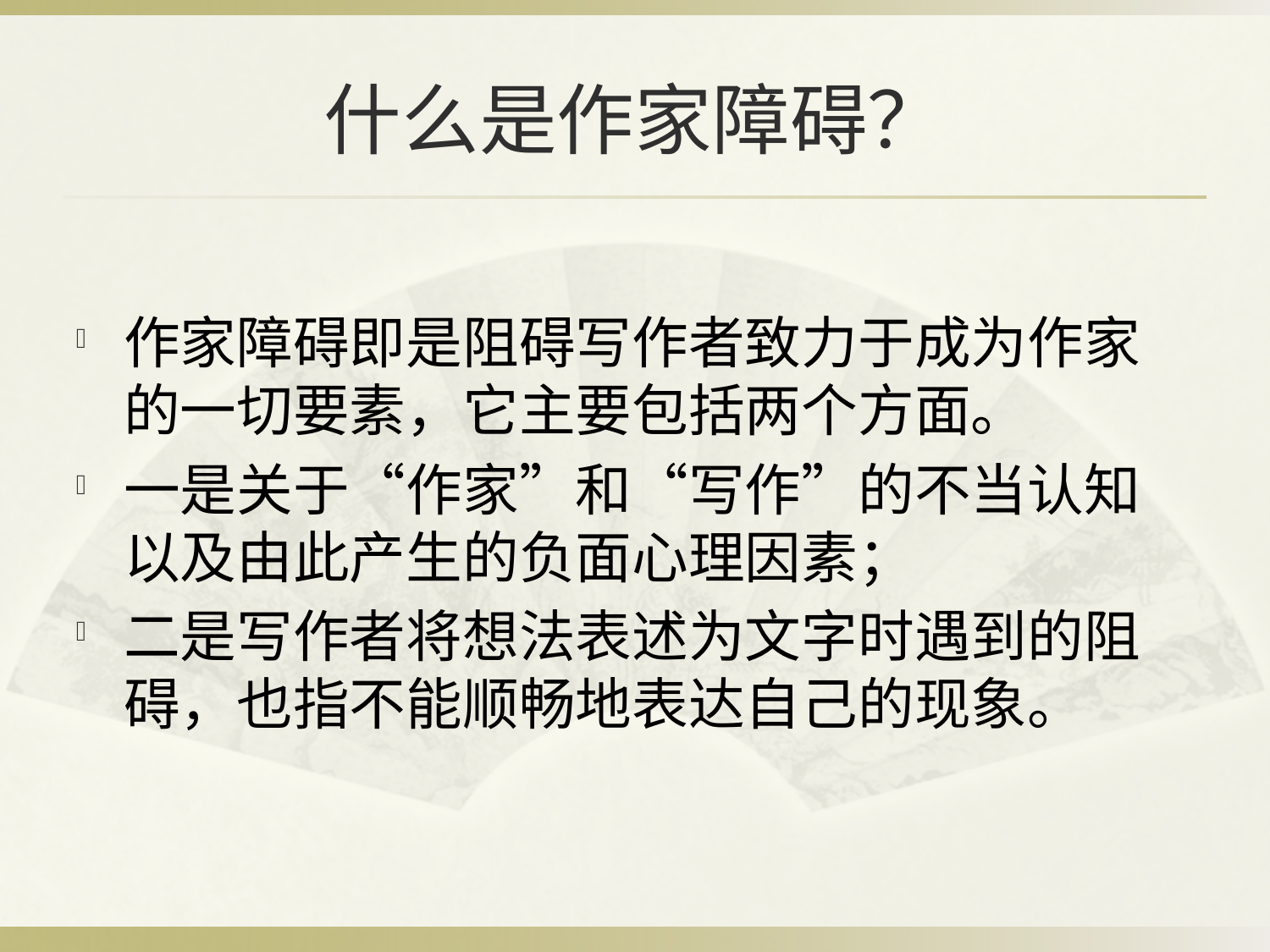

# 什么是作家障碍？

作家障碍即是阻碍写作者致力于成为作家的一切要素，它主要包括两个方面。
一是关于“作家”和“写作”的不当认知以及由此产生的负面心理因素；
二是写作者将想法表述为文字时遇到的阻碍，也指不能顺畅地表达自己的现象。